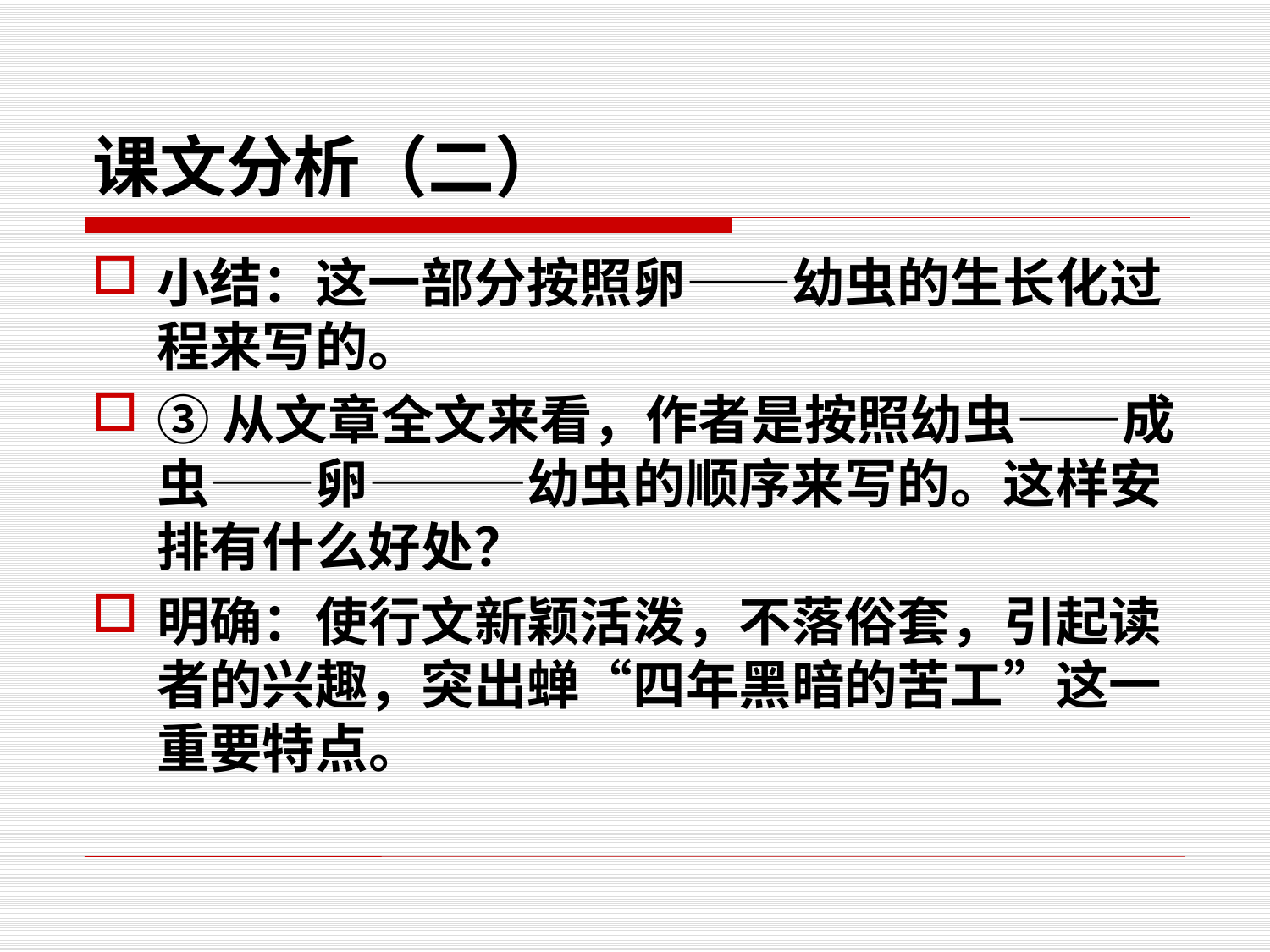

# 课文分析（二）
小结：这一部分按照卵——幼虫的生长化过程来写的。
③从文章全文来看，作者是按照幼虫——成虫——卵———幼虫的顺序来写的。这样安排有什么好处？
明确：使行文新颖活泼，不落俗套，引起读者的兴趣，突出蝉“四年黑暗的苦工”这一重要特点。